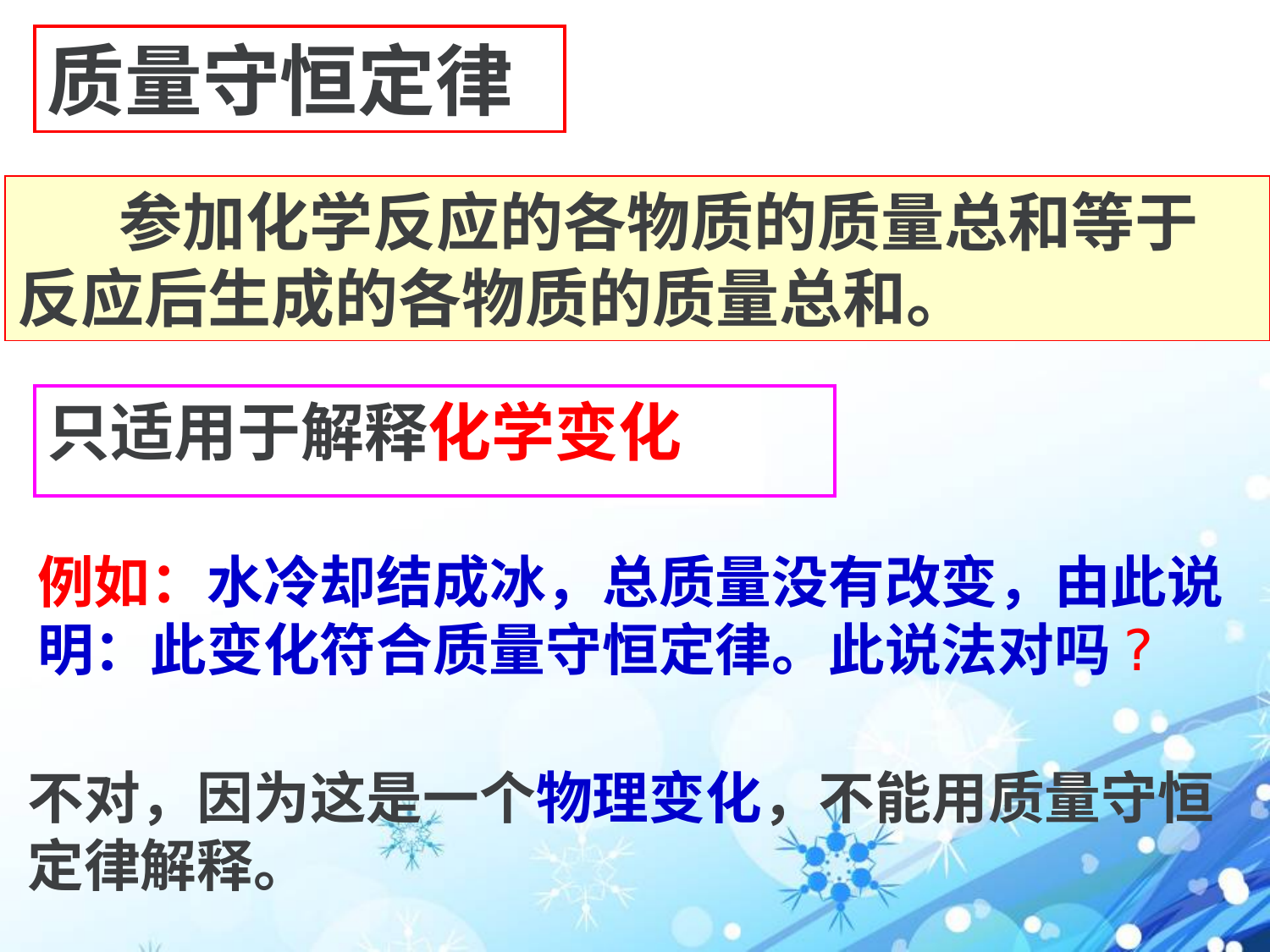

质量守恒定律
      参加化学反应的各物质的质量总和等于反应后生成的各物质的质量总和。
只适用于解释化学变化
例如：水冷却结成冰，总质量没有改变，由此说明：此变化符合质量守恒定律。此说法对吗?
不对，因为这是一个物理变化，不能用质量守恒
定律解释。